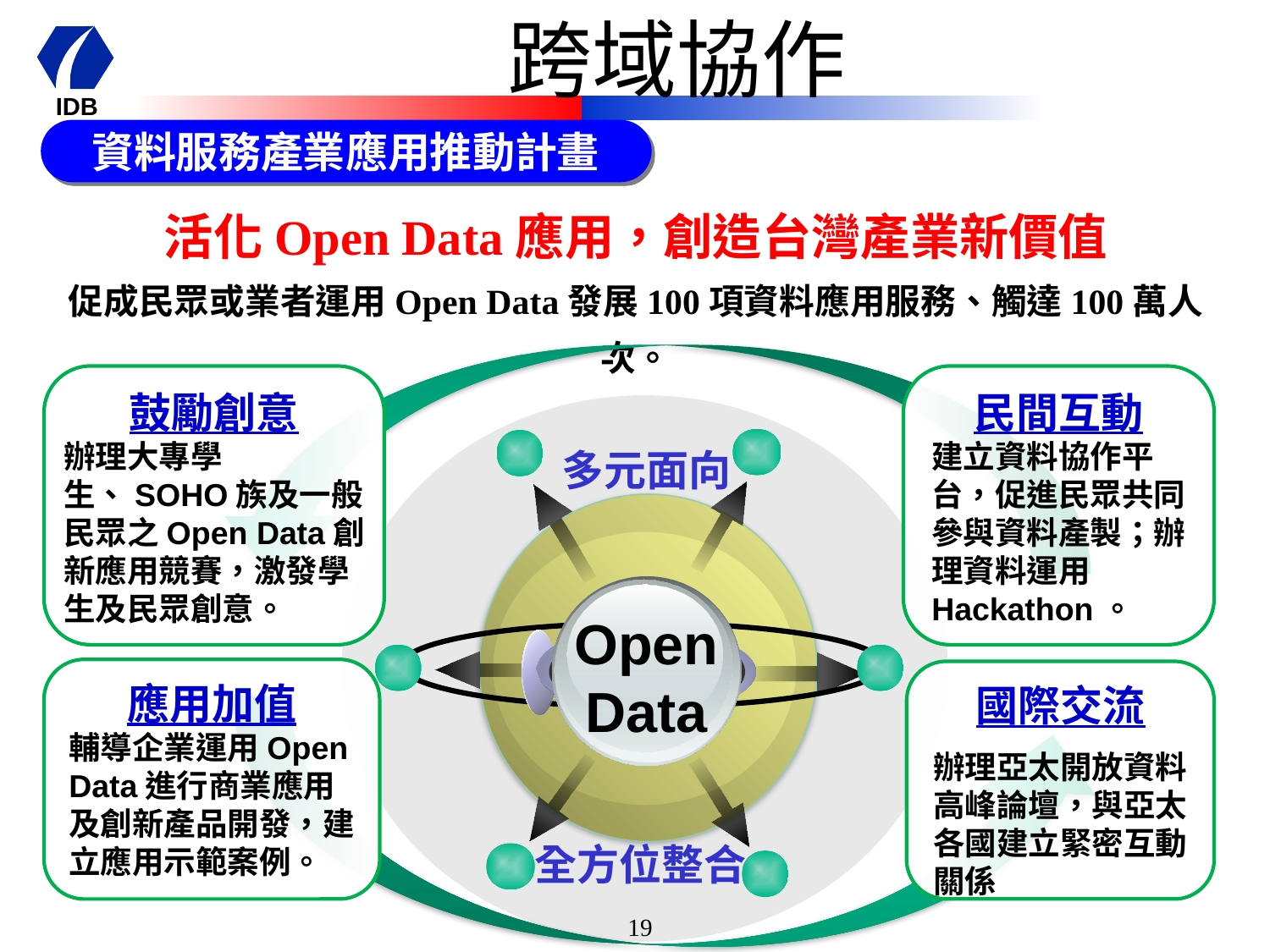

跨域協作
  資料服務產業應用推動計畫
活化Open Data應用，創造台灣產業新價值
促成民眾或業者運用Open Data發展100項資料應用服務、觸達100萬人次。

鼓勵創意
辦理大專學生、SOHO族及一般民眾之Open Data創新應用競賽，激發學生及民眾創意。
民間互動
建立資料協作平台，促進民眾共同參與資料產製；辦理資料運用Hackathon。

多元面向

Open
Data

應用加值
輔導企業運用Open Data進行商業應用及創新產品開發，建立應用示範案例。
國際交流

辦理亞太開放資料高峰論壇，與亞太各國建立緊密互動關係

全方位整合

19